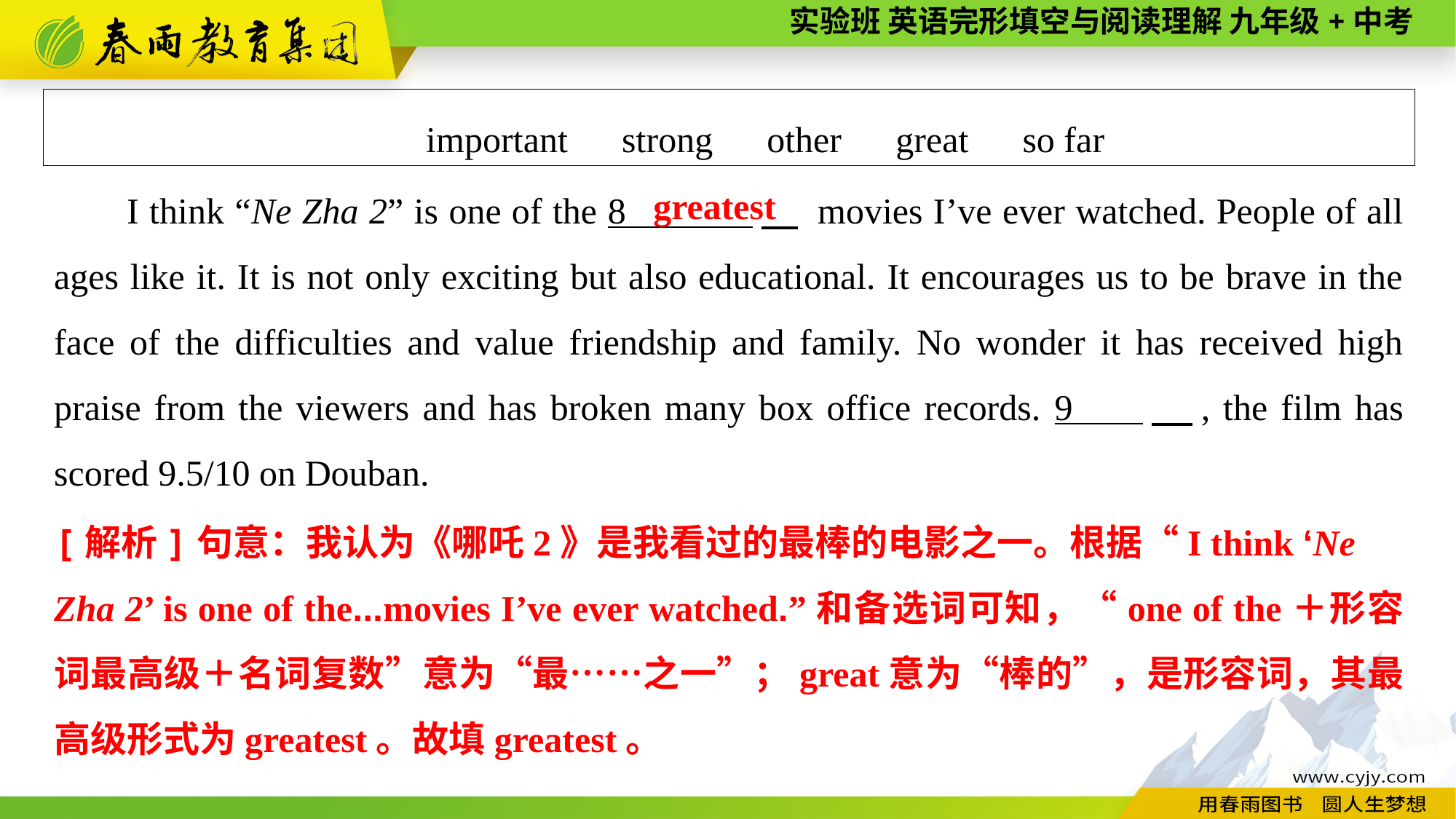

important　strong　other　great　so far
I think “Ne Zha 2” is one of the 8            　 movies I’ve ever watched. People of all ages like it. It is not only exciting but also educational. It encourages us to be brave in the face of the difficulties and value friendship and family. No wonder it has received high praise from the viewers and has broken many box office records. 9     　, the film has scored 9.5/10 on Douban.
greatest
[解析]句意：我认为《哪吒2》是我看过的最棒的电影之一。根据“I think ‘Ne
Zha 2’ is one of the...movies I’ve ever watched.”和备选词可知，“one of the＋形容词最高级＋名词复数”意为“最……之一”；great意为“棒的”，是形容词，其最高级形式为greatest。故填greatest。